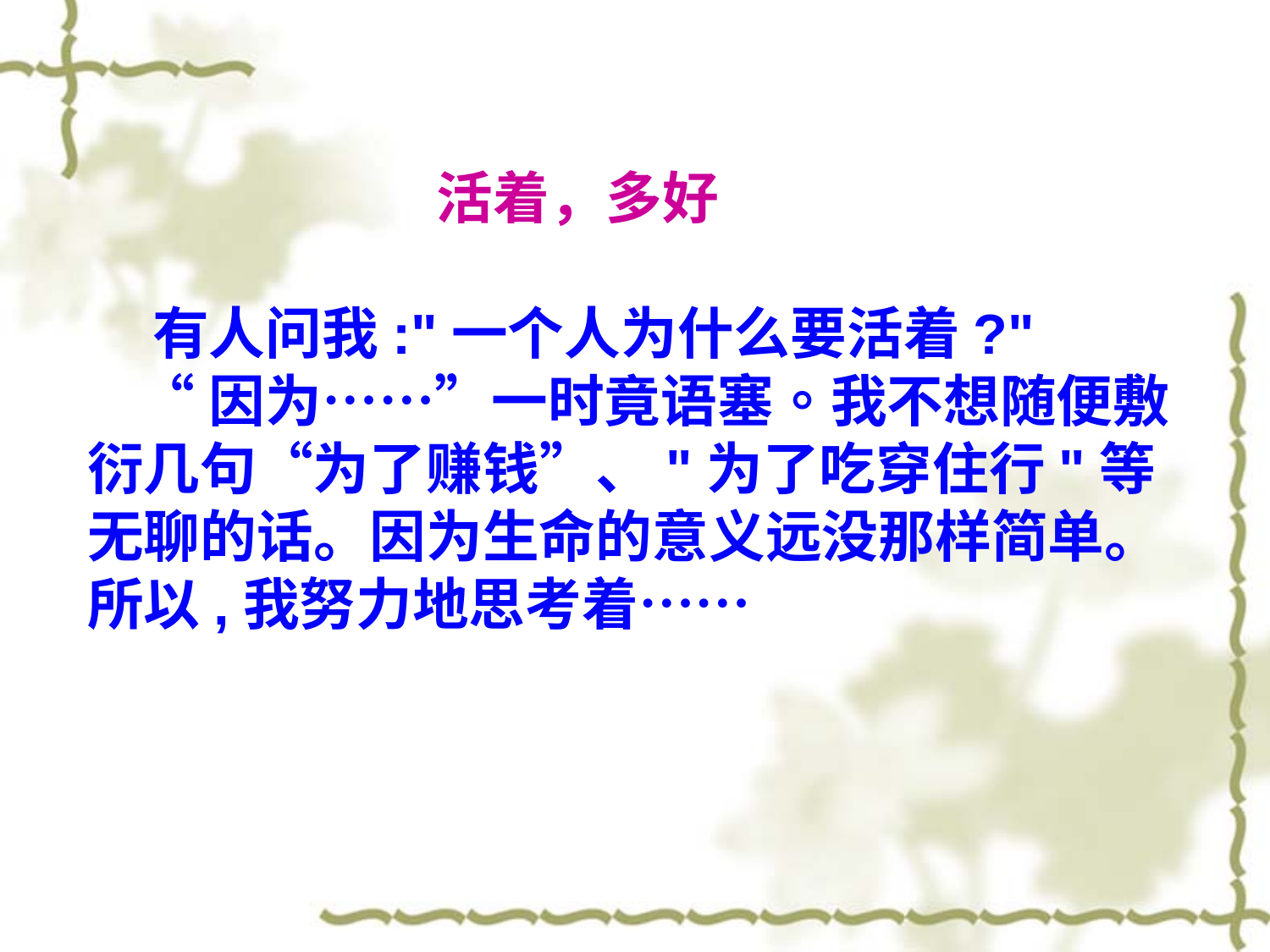

活着，多好

    有人问我:"一个人为什么要活着?"
    “因为……”一时竟语塞。我不想随便敷衍几句“为了赚钱”、"为了吃穿住行"等无聊的话。因为生命的意义远没那样简单。所以,我努力地思考着……

114